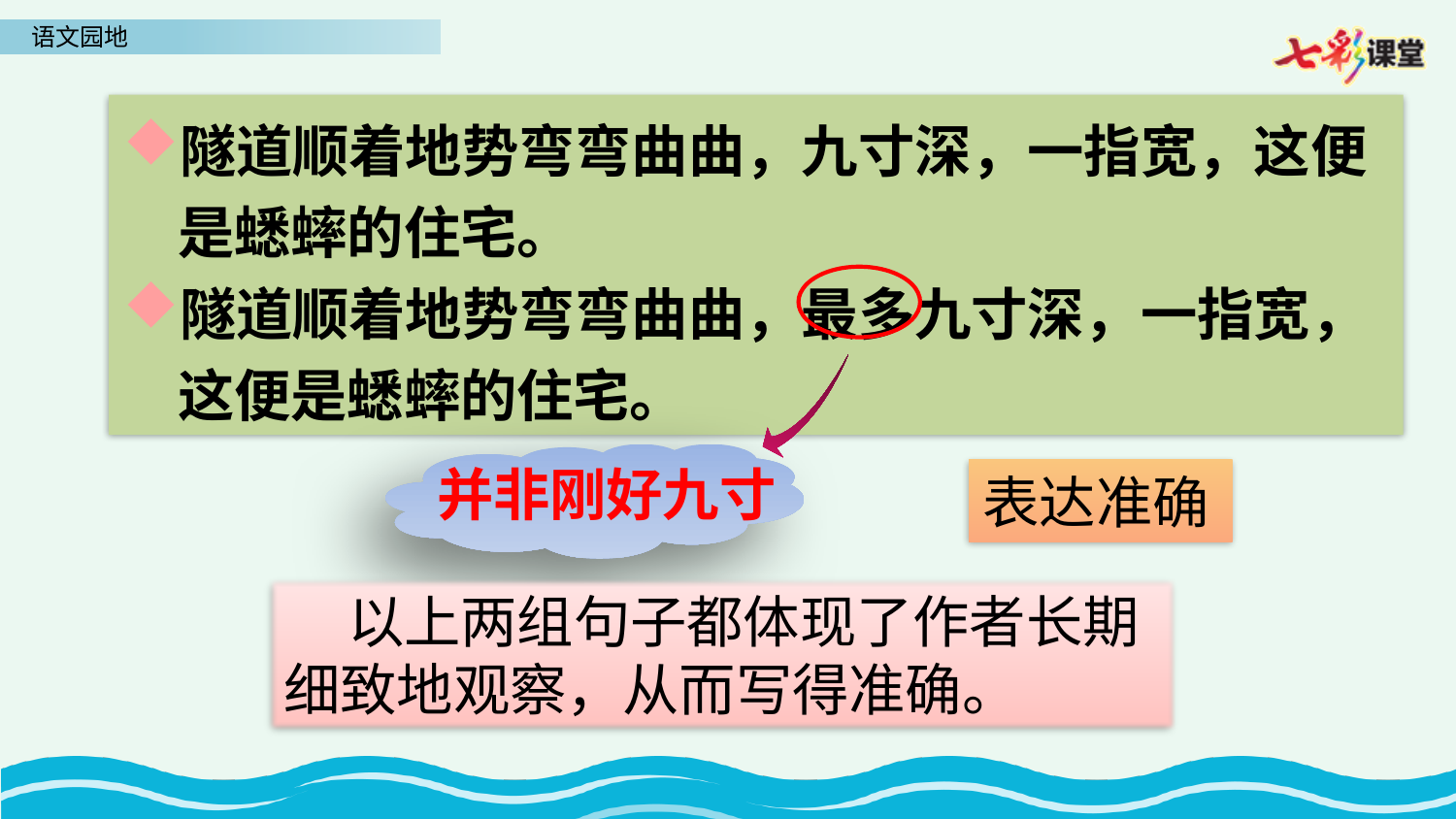

隧道顺着地势弯弯曲曲，九寸深，一指宽，这便是蟋蟀的住宅。
隧道顺着地势弯弯曲曲，最多九寸深，一指宽，这便是蟋蟀的住宅。

并非刚好九寸
表达准确
    以上两组句子都体现了作者长期细致地观察，从而写得准确。